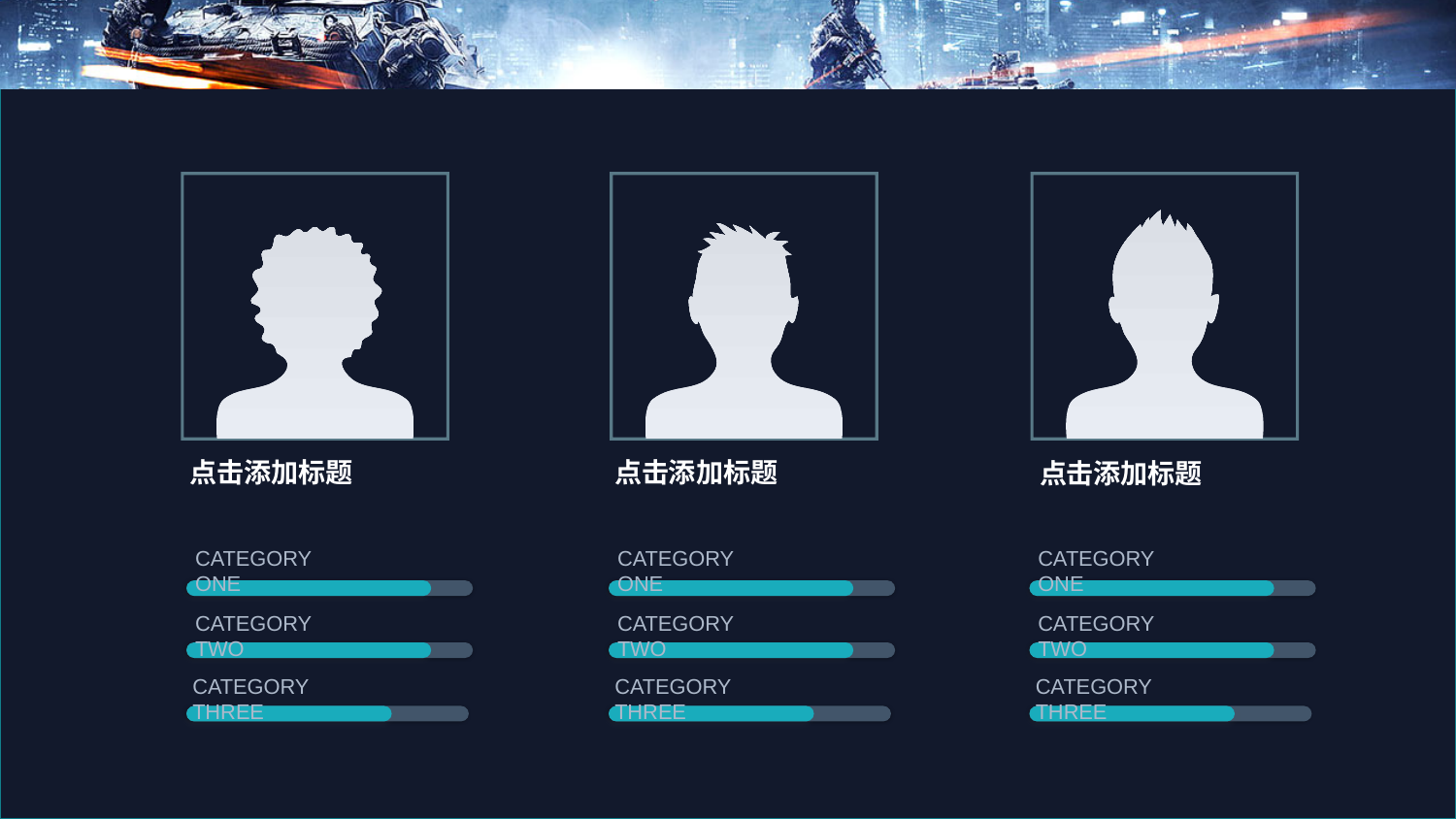

点击添加标题
点击添加标题
点击添加标题
Category One
Category One
Category One

Category two
Category two
Category two

Category three
Category three
Category three